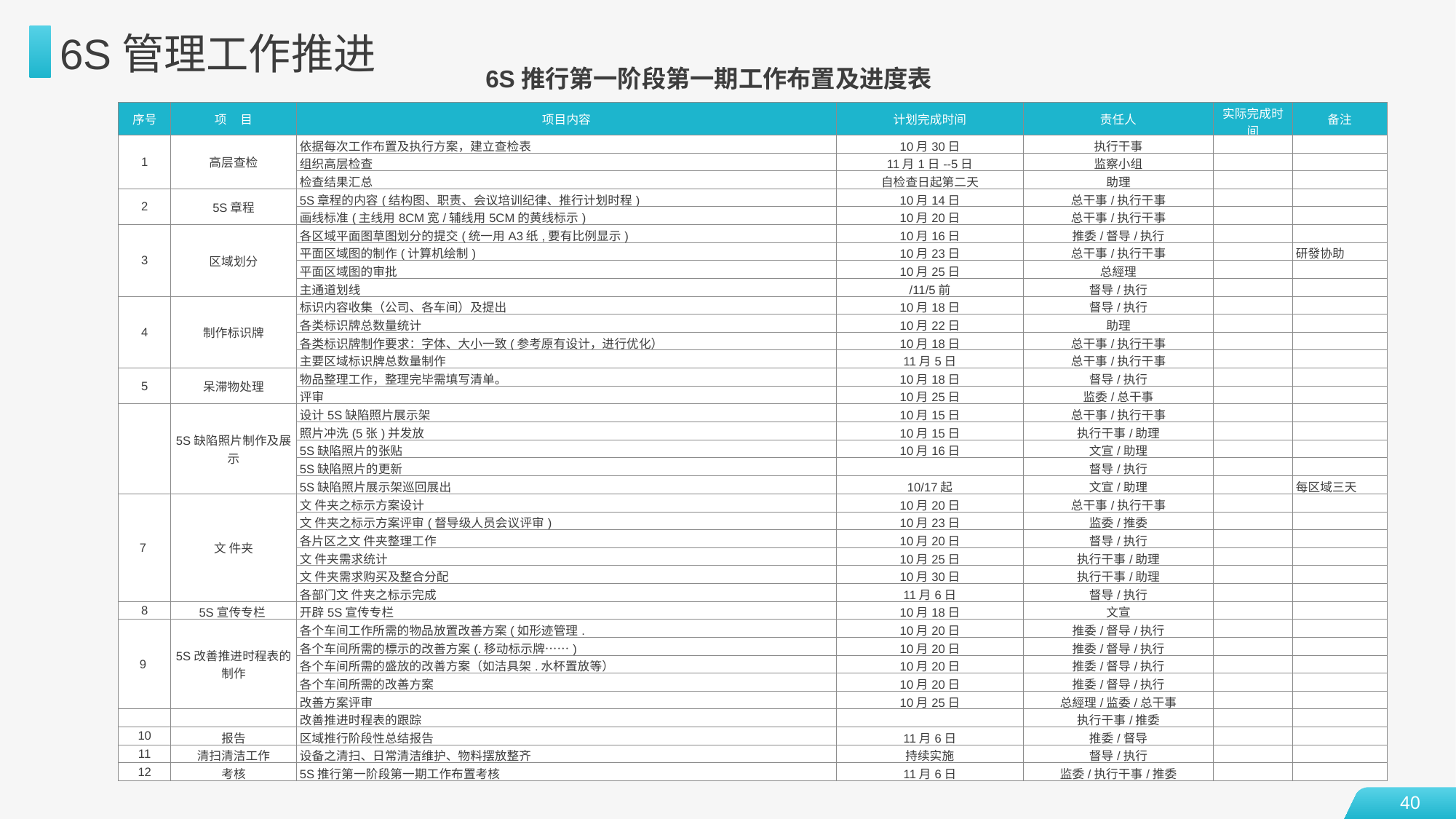

6S管理工作推进
6S推行第一阶段第一期工作布置及进度表
| 序号 | 项 目 | 项目内容 | 计划完成时间 | 责任人 | 实际完成时间 | 备注 |
| --- | --- | --- | --- | --- | --- | --- |
| 1 | 高层查检 | 依据每次工作布置及执行方案，建立查检表 | 10月30日 | 执行干事 |  |  |
|  |  | 组织高层检查 | 11月1日--5日 | 监察小组 |  |  |
|  |  | 检查结果汇总 | 自检查日起第二天 | 助理 |  |  |
| 2 | 5S章程 | 5S章程的内容(结构图、职责、会议培训纪律、推行计划时程) | 10月14日 | 总干事/执行干事 |  |  |
|  |  | 画线标准(主线用8CM宽/辅线用5CM的黄线标示) | 10月20日 | 总干事/执行干事 |  |  |
| 3 | 区域划分 | 各区域平面图草图划分的提交(统一用A3纸,要有比例显示) | 10月16日 | 推委/督导/执行 |  |  |
|  |  | 平面区域图的制作(计算机绘制) | 10月23日 | 总干事/执行干事 |  | 研發协助 |
|  |  | 平面区域图的审批 | 10月25日 | 总經理 |  |  |
|  |  | 主通道划线 | /11/5前 | 督导/执行 |  |  |
| 4 | 制作标识牌 | 标识内容收集（公司、各车间）及提出 | 10月18日 | 督导/执行 |  |  |
|  |  | 各类标识牌总数量统计 | 10月22日 | 助理 |  |  |
|  |  | 各类标识牌制作要求：字体、大小一致(参考原有设计，进行优化） | 10月18日 | 总干事/执行干事 |  |  |
|  |  | 主要区域标识牌总数量制作 | 11月5日 | 总干事/执行干事 |  |  |
| 5 | 呆滞物处理 | 物品整理工作，整理完毕需填写清单。 | 10月18日 | 督导/执行 |  |  |
|  |  | 评审 | 10月25日 | 监委/总干事 |  |  |
|  | 5S缺陷照片制作及展示 | 设计5S缺陷照片展示架 | 10月15日 | 总干事/执行干事 |  |  |
|  |  | 照片冲洗(5张)并发放 | 10月15日 | 执行干事/助理 |  |  |
|  |  | 5S缺陷照片的张贴 | 10月16日 | 文宣/助理 |  |  |
|  |  | 5S缺陷照片的更新 |  | 督导/执行 |  |  |
|  |  | 5S缺陷照片展示架巡回展出 | 10/17起 | 文宣/助理 |  | 每区域三天 |
| 7 | 文 件夹 | 文 件夹之标示方案设计 | 10月20日 | 总干事/执行干事 |  |  |
|  |  | 文 件夹之标示方案评审(督导级人员会议评审) | 10月23日 | 监委/推委 |  |  |
|  |  | 各片区之文 件夹整理工作 | 10月20日 | 督导/执行 |  |  |
|  |  | 文 件夹需求统计 | 10月25日 | 执行干事/助理 |  |  |
|  |  | 文 件夹需求购买及整合分配 | 10月30日 | 执行干事/助理 |  |  |
|  |  | 各部门文 件夹之标示完成 | 11月6日 | 督导/执行 |  |  |
| 8 | 5S宣传专栏 | 开辟5S宣传专栏 | 10月18日 | 文宣 |  |  |
| 9 | 5S改善推进时程表的制作 | 各个车间工作所需的物品放置改善方案(如形迹管理. | 10月20日 | 推委/督导/执行 |  |  |
|  |  | 各个车间所需的標示的改善方案(.移动标示牌……) | 10月20日 | 推委/督导/执行 |  |  |
|  |  | 各个车间所需的盛放的改善方案（如洁具架.水杯置放等） | 10月20日 | 推委/督导/执行 |  |  |
|  |  | 各个车间所需的改善方案 | 10月20日 | 推委/督导/执行 |  |  |
|  |  | 改善方案评审 | 10月25日 | 总經理/监委/总干事 |  |  |
|  |  | 改善推进时程表的跟踪 |  | 执行干事/推委 |  |  |
| 10 | 报告 | 区域推行阶段性总结报告 | 11月6日 | 推委/督导 |  |  |
| 11 | 清扫清洁工作 | 设备之清扫、日常清洁维护、物料摆放整齐 | 持续实施 | 督导/执行 |  |  |
| 12 | 考核 | 5S推行第一阶段第一期工作布置考核 | 11月6日 | 监委/执行干事/推委 |  |  |